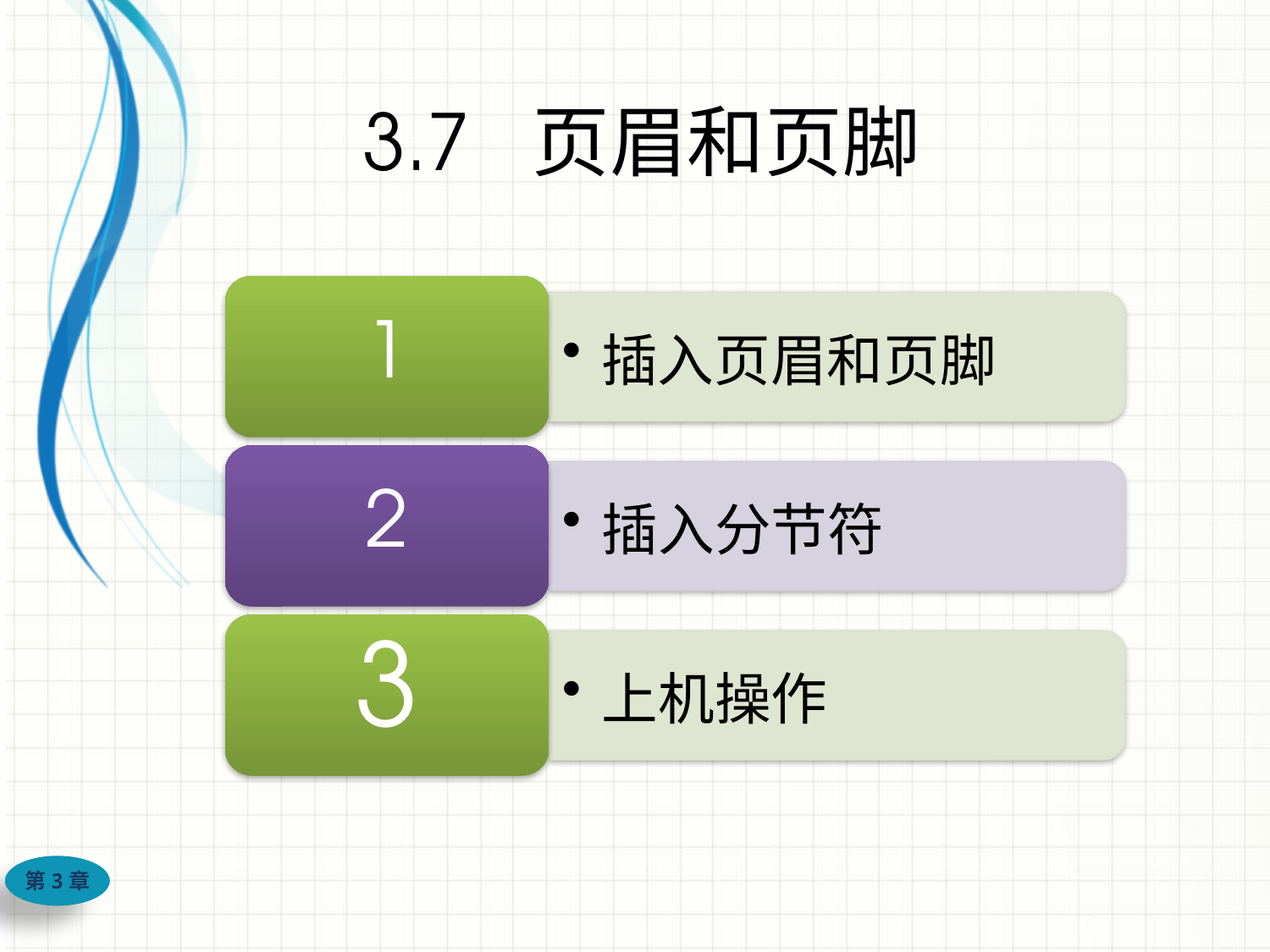

3.7  页眉和页脚
1
2
插入分节符
插入页眉和页脚
3
上机操作